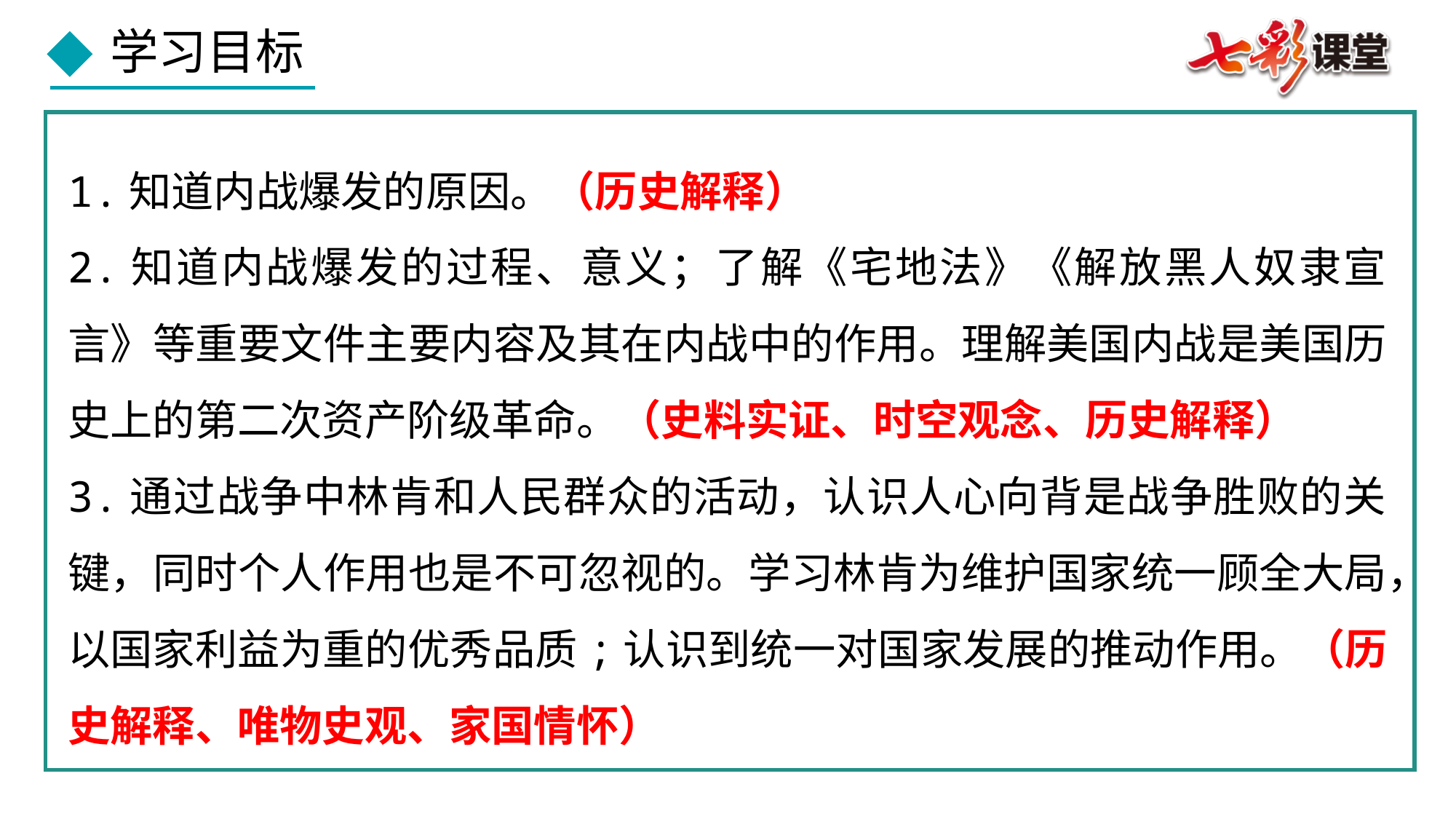

1.知道内战爆发的原因。（历史解释）
2.知道内战爆发的过程、意义；了解《宅地法》《解放黑人奴隶宣言》等重要文件主要内容及其在内战中的作用。理解美国内战是美国历史上的第二次资产阶级革命。（史料实证、时空观念、历史解释）
3.通过战争中林肯和人民群众的活动，认识人心向背是战争胜败的关键，同时个人作用也是不可忽视的。学习林肯为维护国家统一顾全大局，以国家利益为重的优秀品质;认识到统一对国家发展的推动作用。（历史解释、唯物史观、家国情怀）